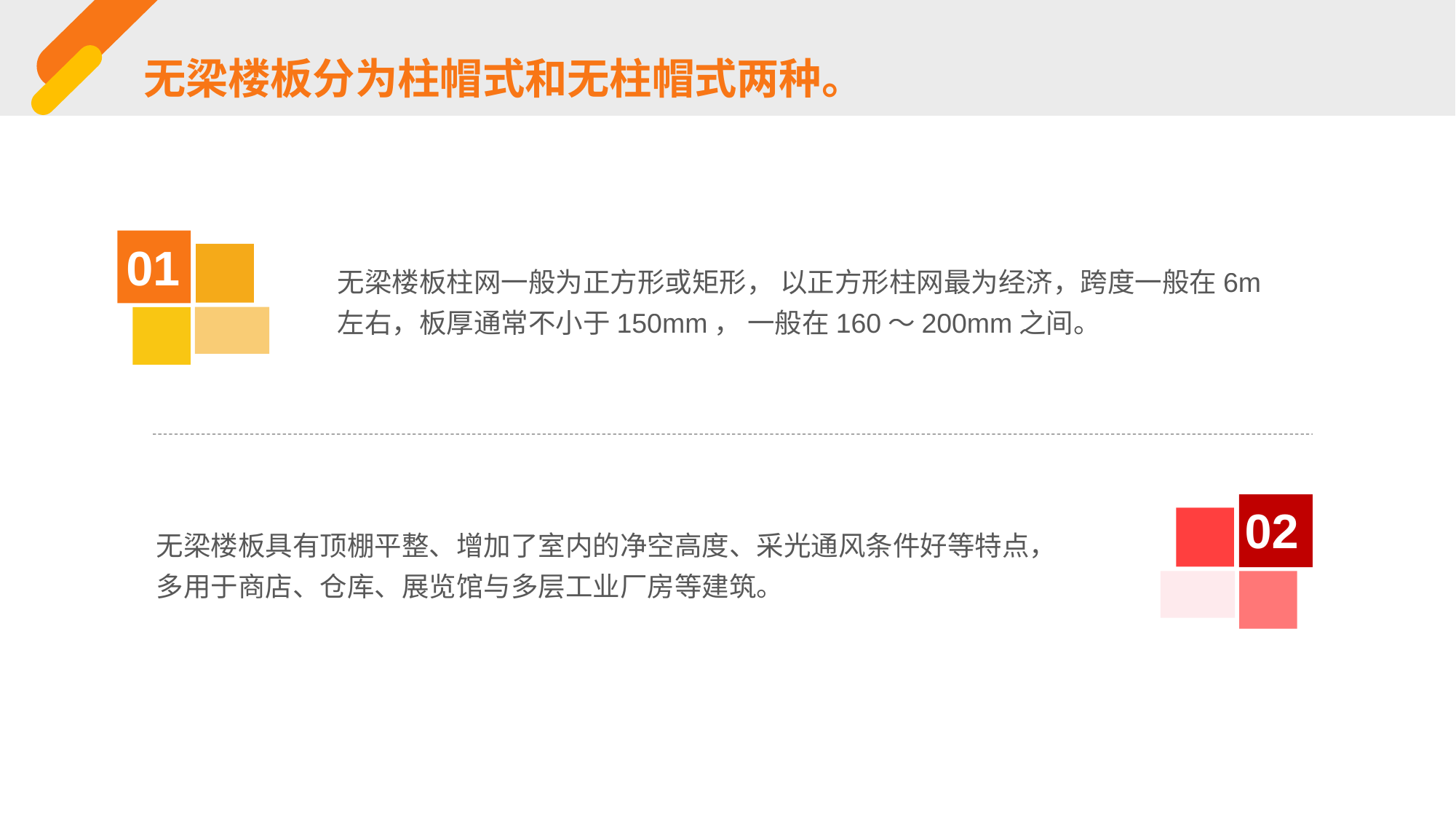

无梁楼板分为柱帽式和无柱帽式两种。

01
无梁楼板柱网一般为正方形或矩形， 以正方形柱网最为经济，跨度一般在6m左右，板厚通常不小于150mm， 一般在160～200mm之间。

02
无梁楼板具有顶棚平整、增加了室内的净空高度、采光通风条件好等特点， 多用于商店、仓库、展览馆与多层工业厂房等建筑。